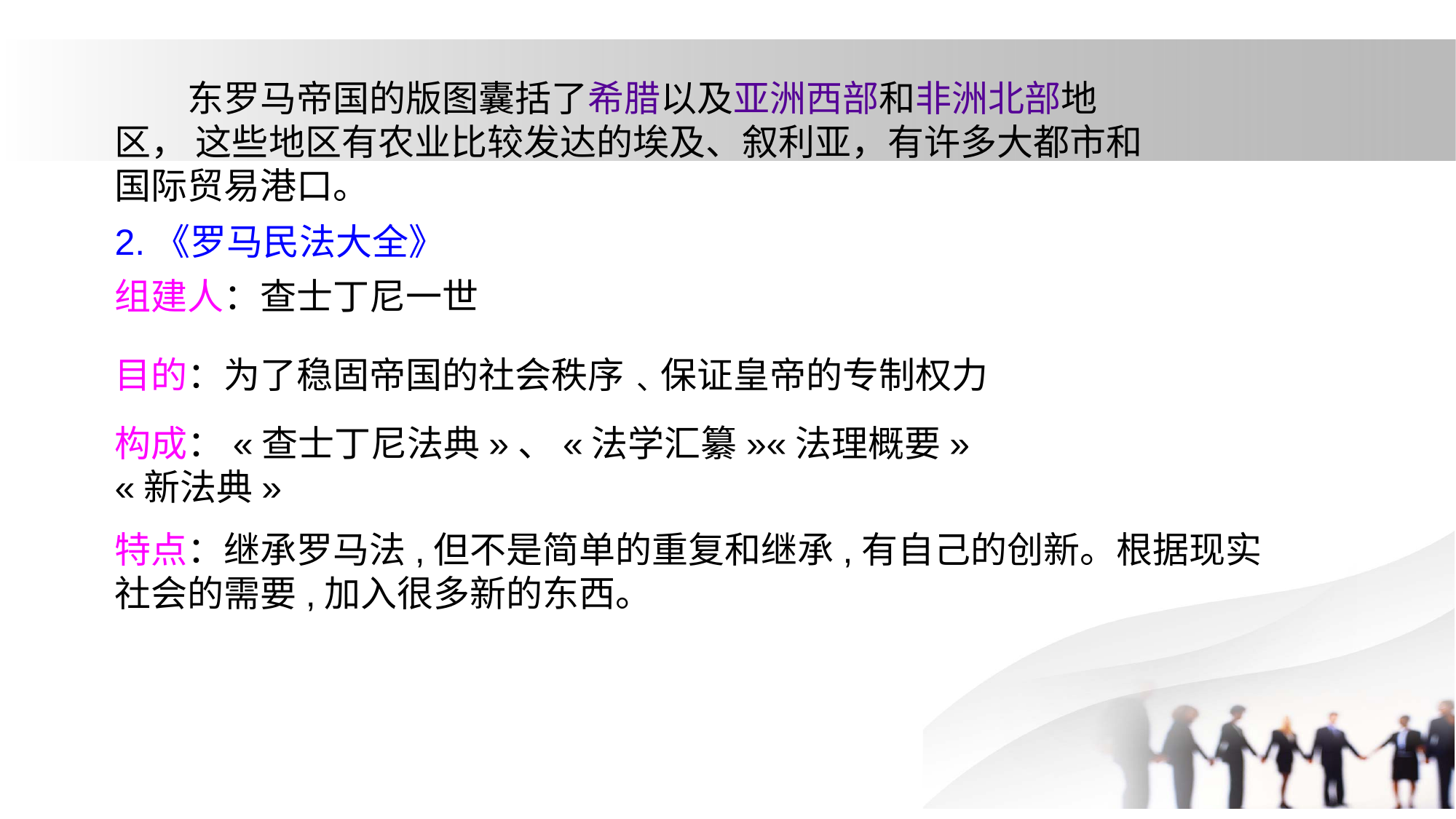

东罗马帝国的版图囊括了希腊以及亚洲西部和非洲北部地区， 这些地区有农业比较发达的埃及、叙利亚，有许多大都市和国际贸易港口。
2.《罗马民法大全》
组建人：查士丁尼一世
目的：为了稳固帝国的社会秩序﹑保证皇帝的专制权力
构成：«查士丁尼法典»、«法学汇纂»«法理概要»
«新法典»

特点：继承罗马法,但不是简单的重复和继承,有自己的创新。根据现实社会的需要,加入很多新的东西。